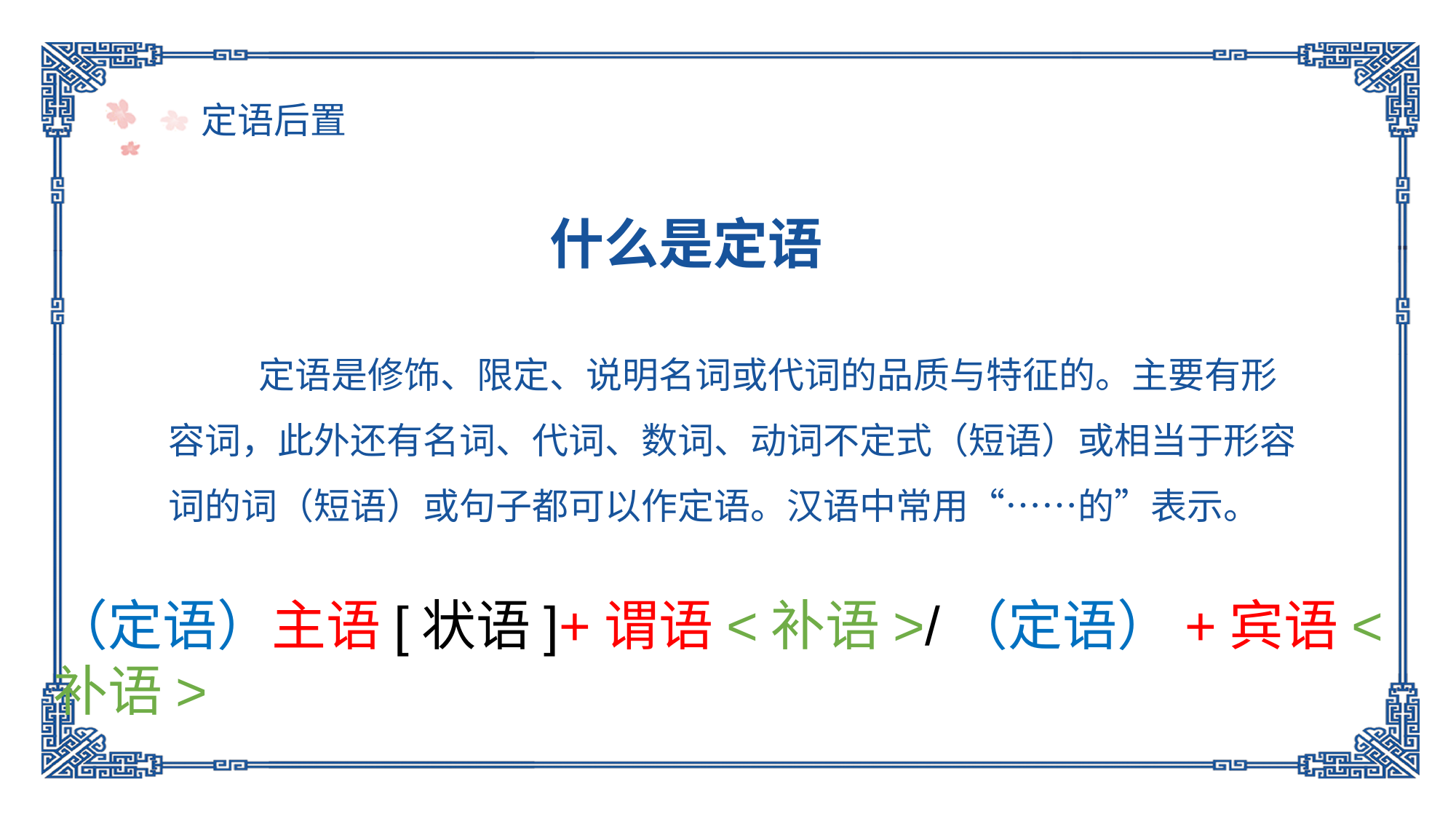

定语后置
什么是定语
          定语是修饰、限定、说明名词或代词的品质与特征的。主要有形容词，此外还有名词、代词、数词、动词不定式（短语）或相当于形容词的词（短语）或句子都可以作定语。汉语中常用“……的”表示。
（定语）主语[状语]+谓语<补语>/（定语）+宾语<补语>